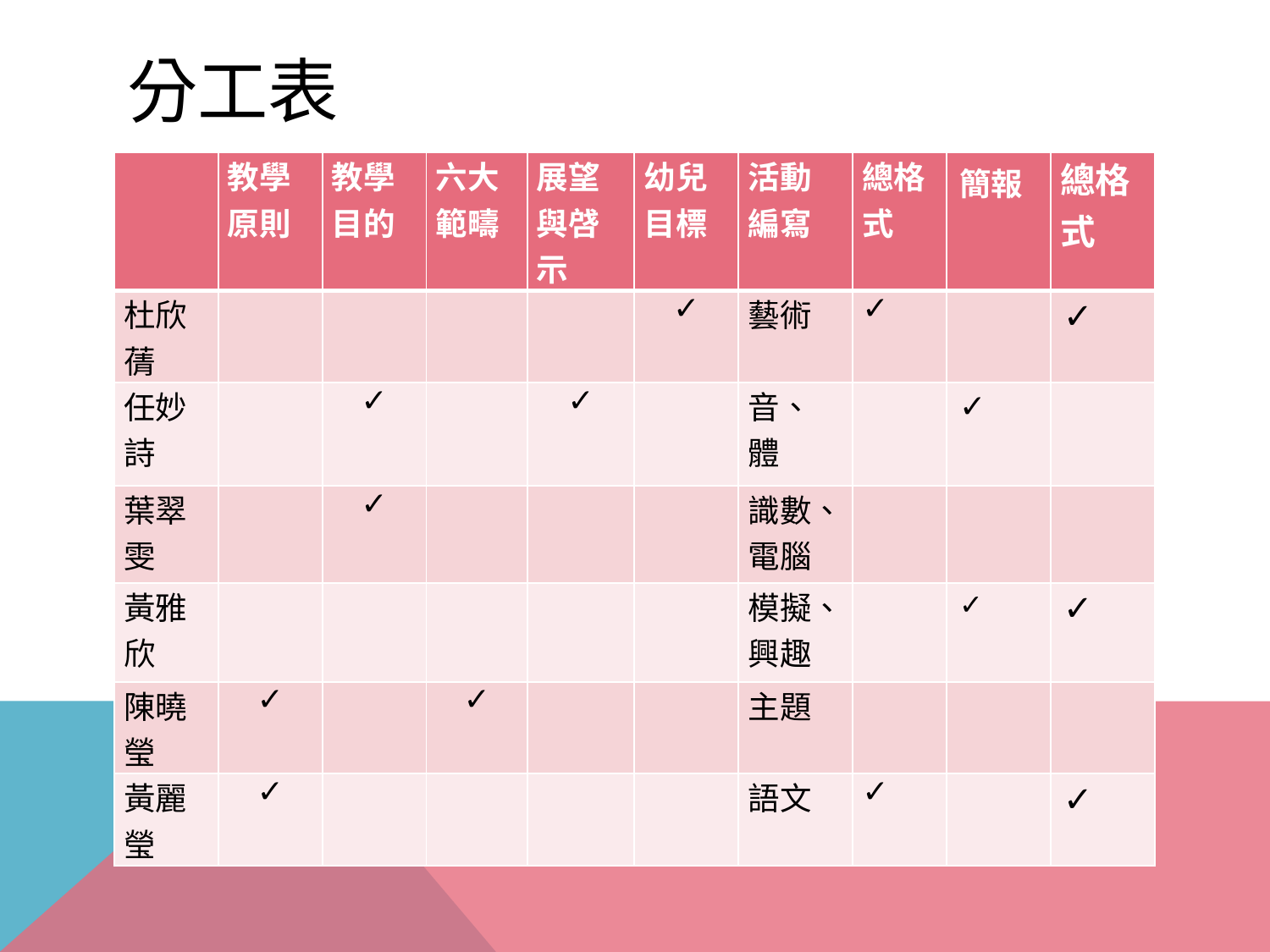

# 分工表
|  | 教學原則 | 教學目的 | 六大範疇 | 展望與啔示 | 幼兒目標 | 活動編寫 | 總格式 | 簡報 | 總格式 |
| --- | --- | --- | --- | --- | --- | --- | --- | --- | --- |
| 杜欣蒨 |  |  |  |  | ✓ | 藝術 | ✓ |  | ✓ |
| 任妙詩 |  | ✓ |  | ✓ |  | 音、體 |  | ✓ |  |
| 葉翠雯 |  | ✓ |  |  |  | 識數、電腦 |  |  |  |
| 黃雅欣 |  |  |  |  |  | 模擬、興趣 |  | ✓ | ✓ |
| 陳曉瑩 | ✓ |  | ✓ |  |  | 主題 |  |  |  |
| 黃麗瑩 | ✓ |  |  |  |  | 語文 | ✓ |  | ✓ |